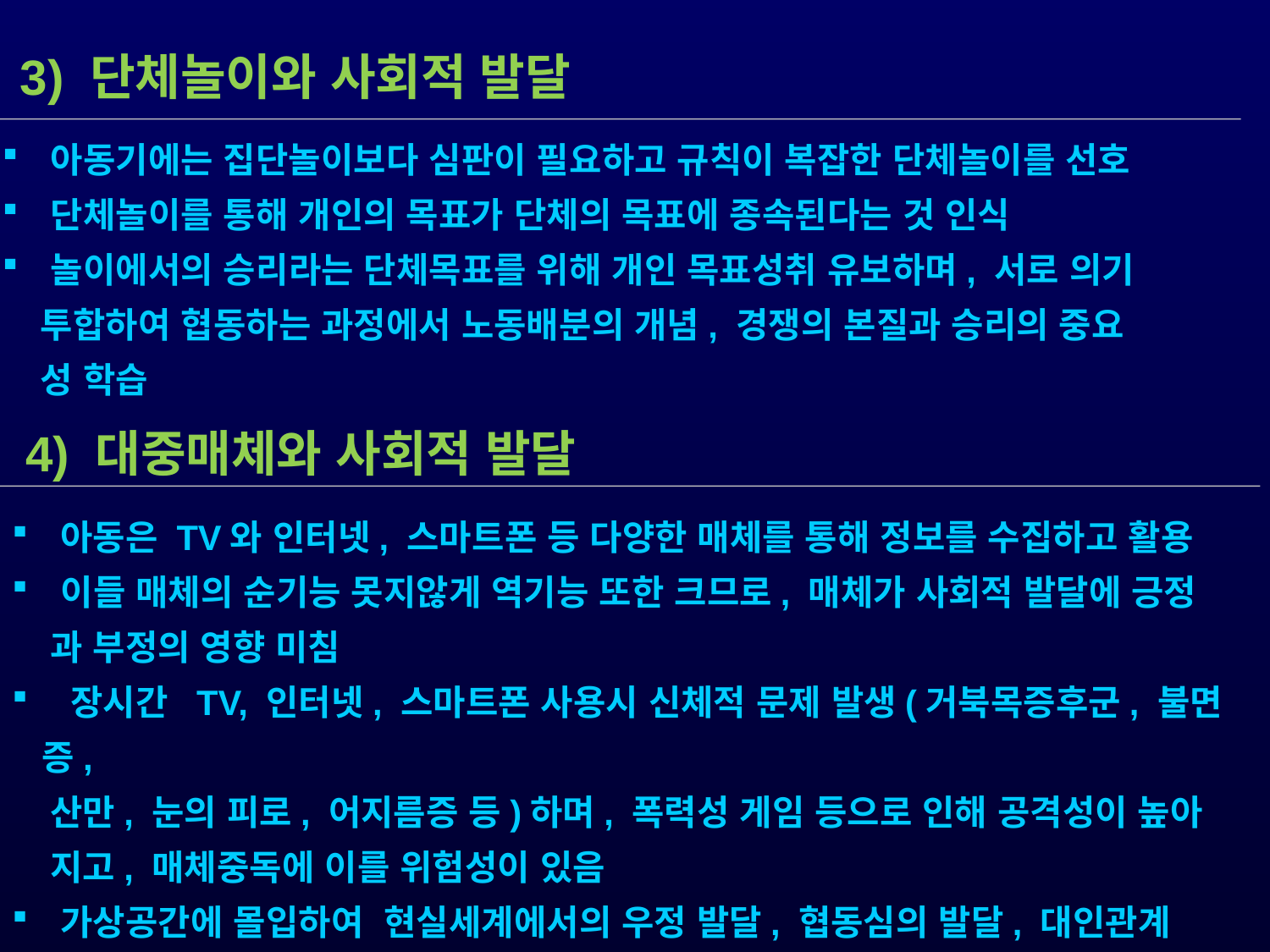

3) 단체놀이와 사회적 발달

 아동기에는 집단놀이보다 심판이 필요하고 규칙이 복잡한 단체놀이를 선호
 단체놀이를 통해 개인의 목표가 단체의 목표에 종속된다는 것 인식
 놀이에서의 승리라는 단체목표를 위해 개인 목표성취 유보하며, 서로 의기
   투합하여 협동하는 과정에서 노동배분의 개념, 경쟁의 본질과 승리의 중요
   성 학습
 4) 대중매체와 사회적 발달

 아동은 TV와 인터넷, 스마트폰 등 다양한 매체를 통해 정보를 수집하고 활용
 이들 매체의 순기능 못지않게 역기능 또한 크므로, 매체가 사회적 발달에 긍정
   과 부정의 영향 미침
  장시간  TV, 인터넷, 스마트폰 사용시 신체적 문제 발생(거북목증후군, 불면증,
   산만, 눈의 피로, 어지름증 등)하며, 폭력성 게임 등으로 인해 공격성이 높아
   지고, 매체중독에 이를 위험성이 있음
 가상공간에 몰입하여  현실세계에서의 우정 발달, 협동심의 발달, 대인관계
   전반에 어려움 초래될 수 있음